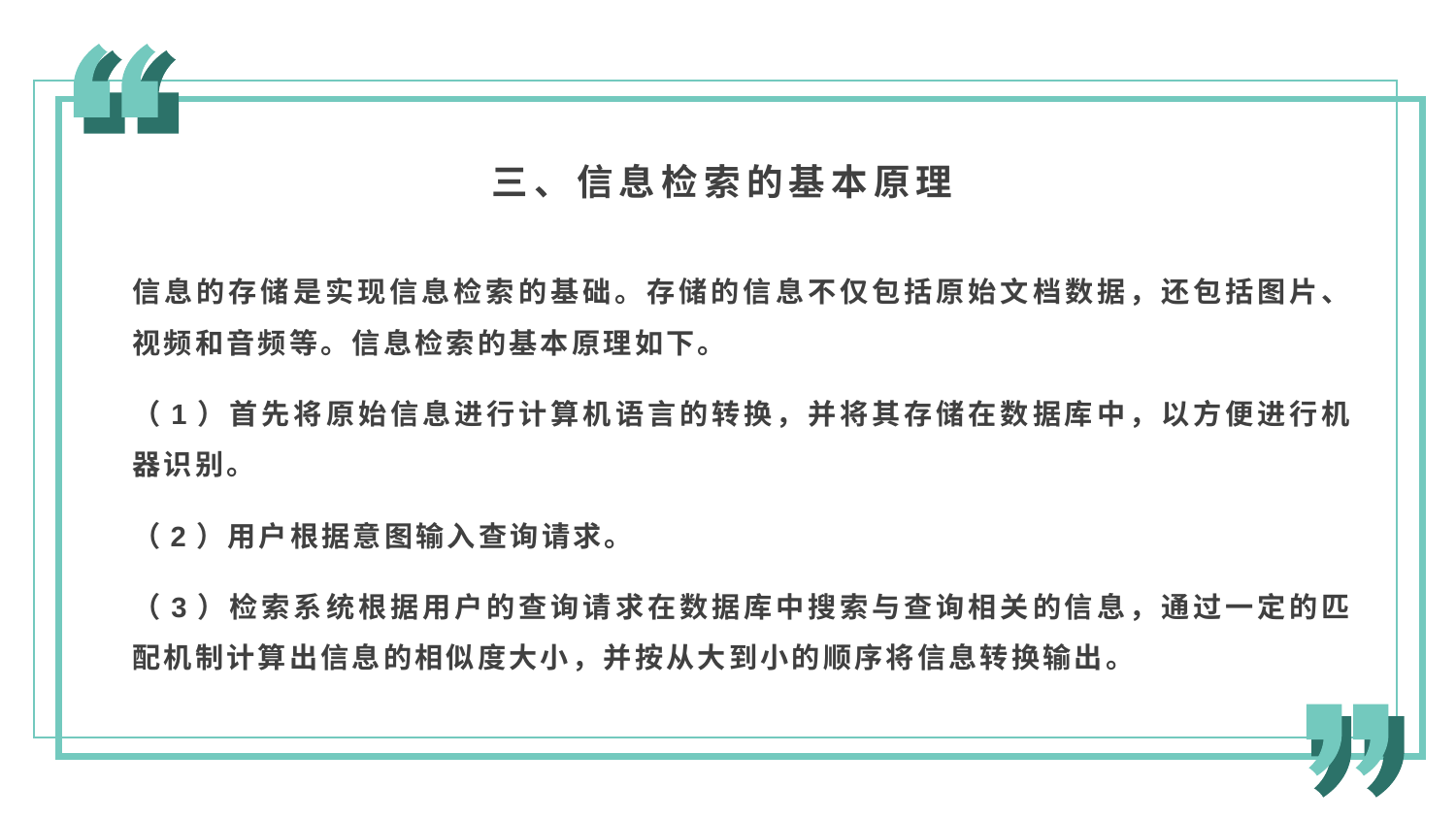

三、信息检索的基本原理
信息的存储是实现信息检索的基础。存储的信息不仅包括原始文档数据，还包括图片、视频和音频等。信息检索的基本原理如下。
（1）首先将原始信息进行计算机语言的转换，并将其存储在数据库中，以方便进行机器识别。
（2）用户根据意图输入查询请求。
（3）检索系统根据用户的查询请求在数据库中搜索与查询相关的信息，通过一定的匹配机制计算出信息的相似度大小，并按从大到小的顺序将信息转换输出。